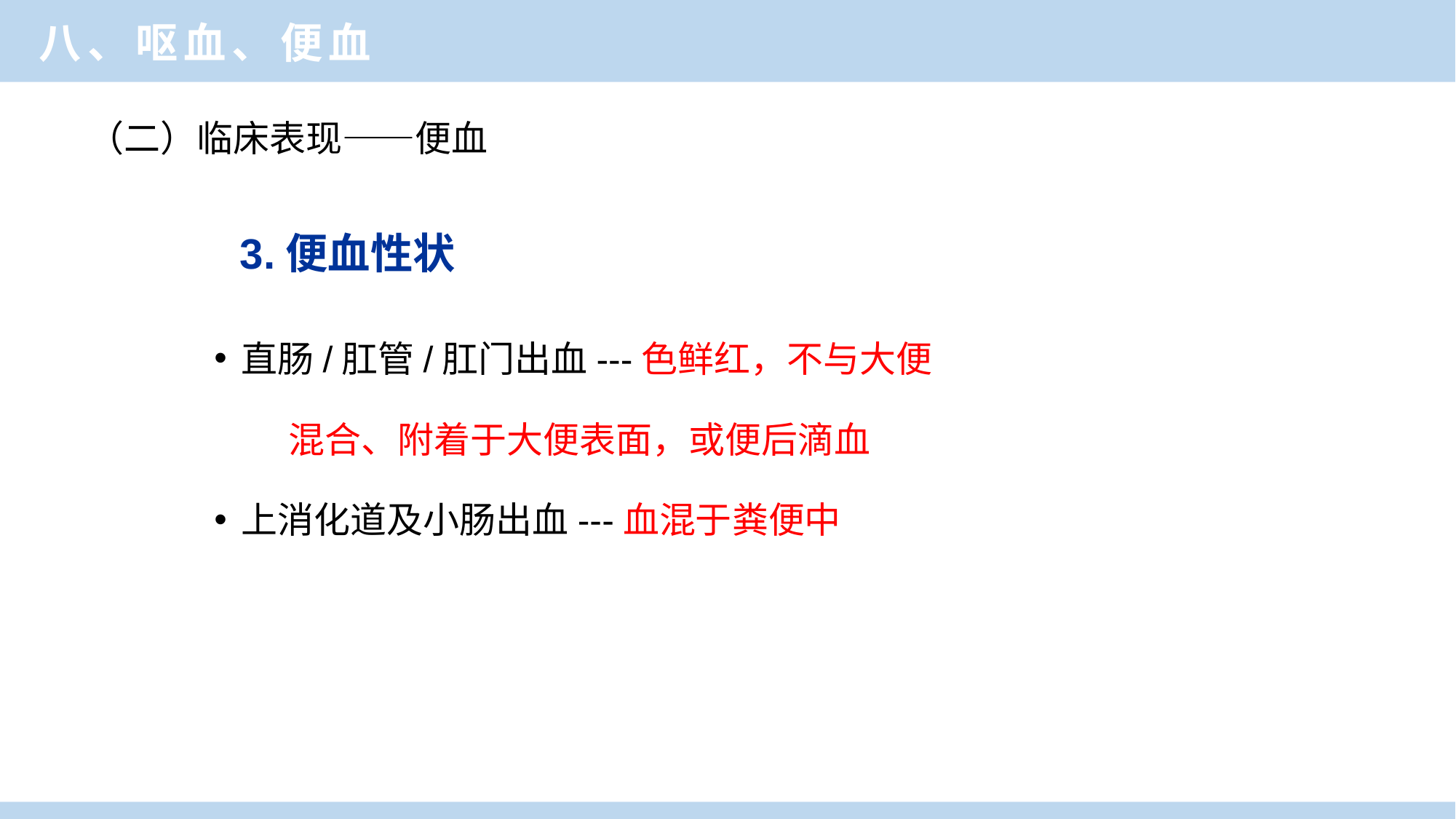

八、呕血、便血
（二）临床表现——便血
3.便血性状
直肠/肛管/肛门出血---色鲜红，不与大便
        混合、附着于大便表面，或便后滴血
上消化道及小肠出血---血混于粪便中